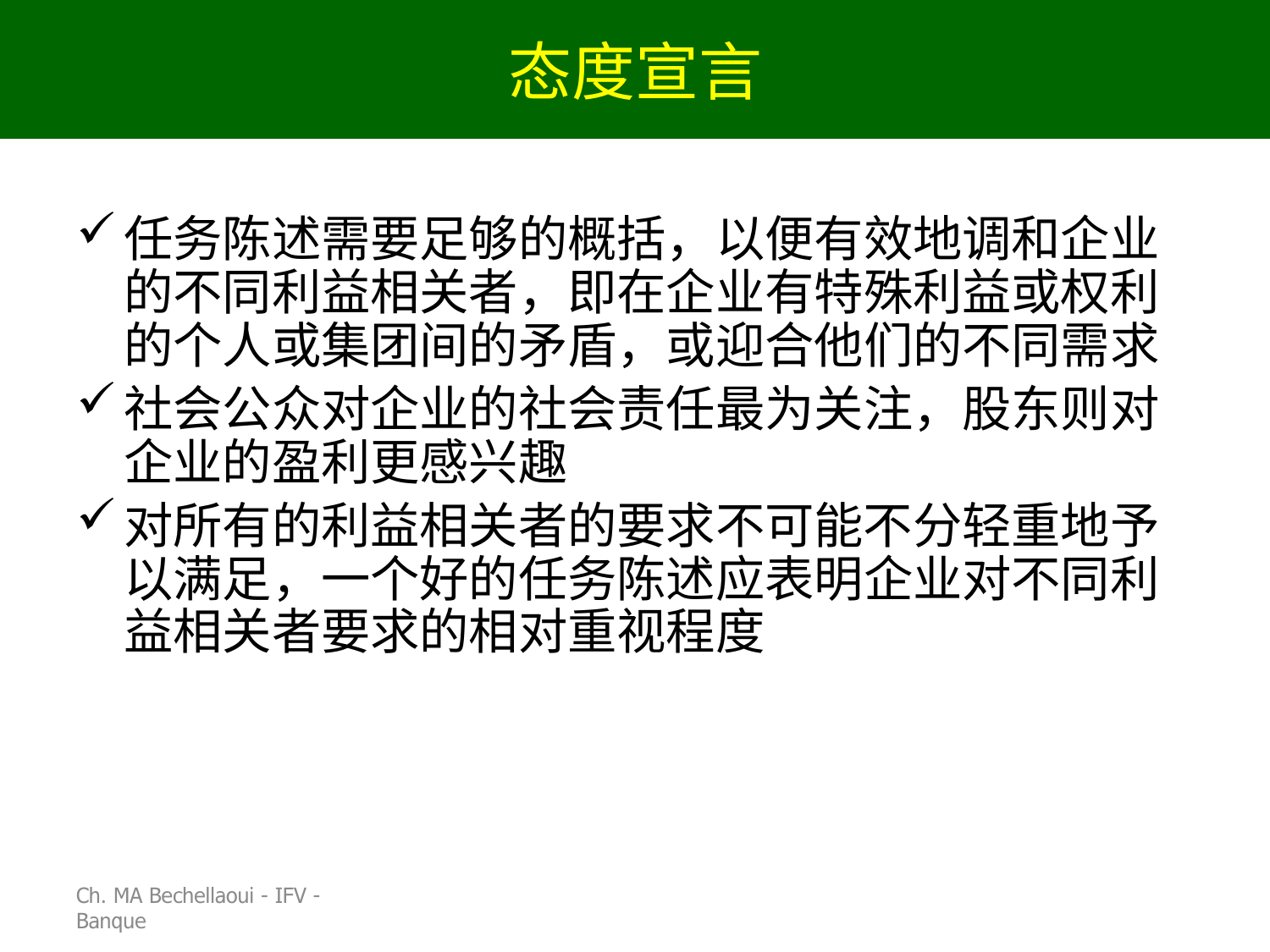

# 态度宣言
Ch. MA Bechellaoui - IFV - Banque
任务陈述需要足够的概括，以便有效地调和企业的不同利益相关者，即在企业有特殊利益或权利的个人或集团间的矛盾，或迎合他们的不同需求
社会公众对企业的社会责任最为关注，股东则对企业的盈利更感兴趣
对所有的利益相关者的要求不可能不分轻重地予以满足，一个好的任务陈述应表明企业对不同利益相关者要求的相对重视程度